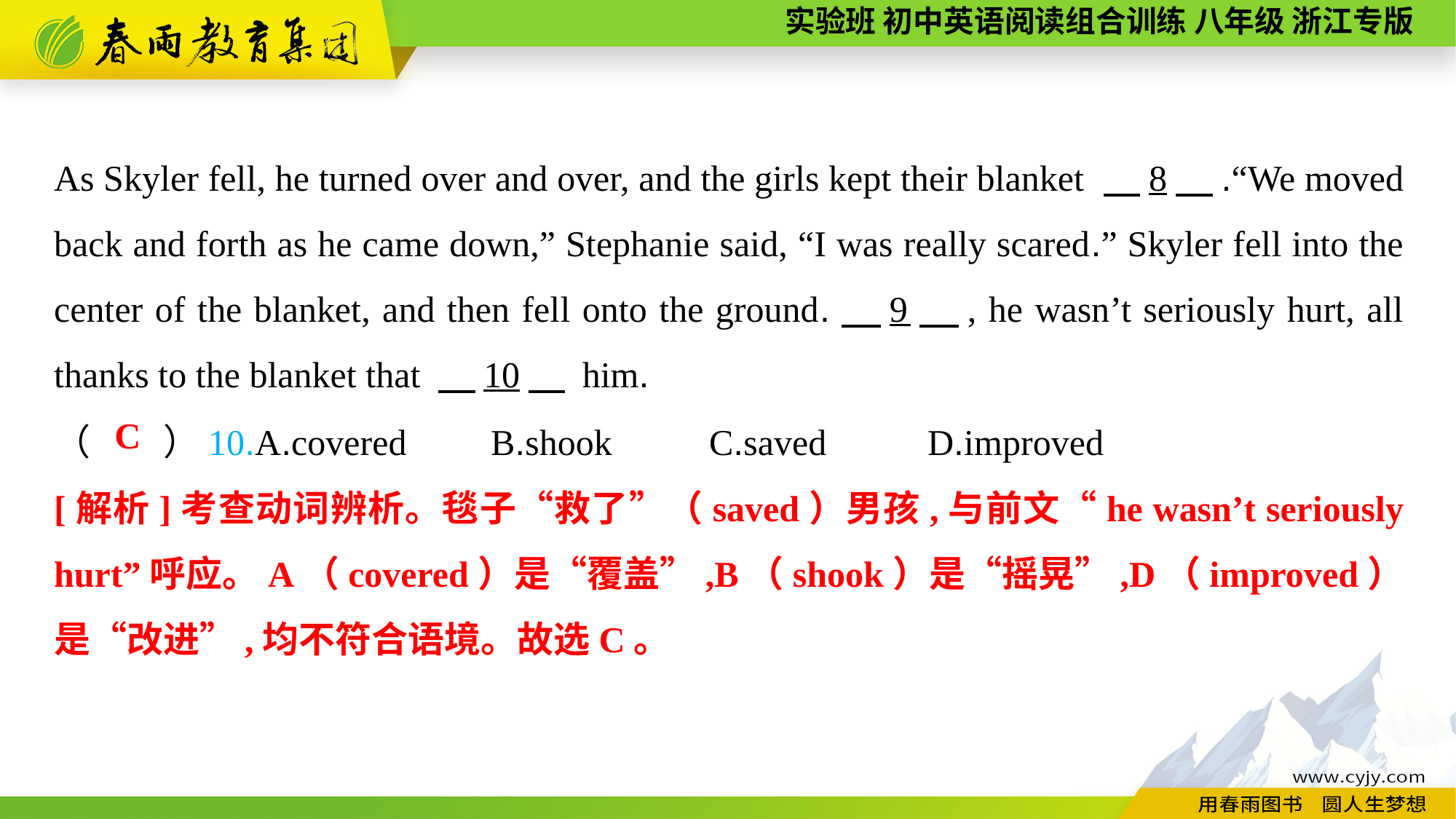

As Skyler fell, he turned over and over, and the girls kept their blanket 　8　.“We moved back and forth as he came down,” Stephanie said, “I was really scared.” Skyler fell into the center of the blanket, and then fell onto the ground.　9　, he wasn’t seriously hurt, all thanks to the blanket that 　10　 him.
（　　）10.A.covered	B.shook	C.saved	D.improved
C
[解析]考查动词辨析。毯子“救了”（saved）男孩,与前文“he wasn’t seriously hurt”呼应。A（covered）是“覆盖”,B（shook）是“摇晃”,D（improved）是“改进”,均不符合语境。故选C。